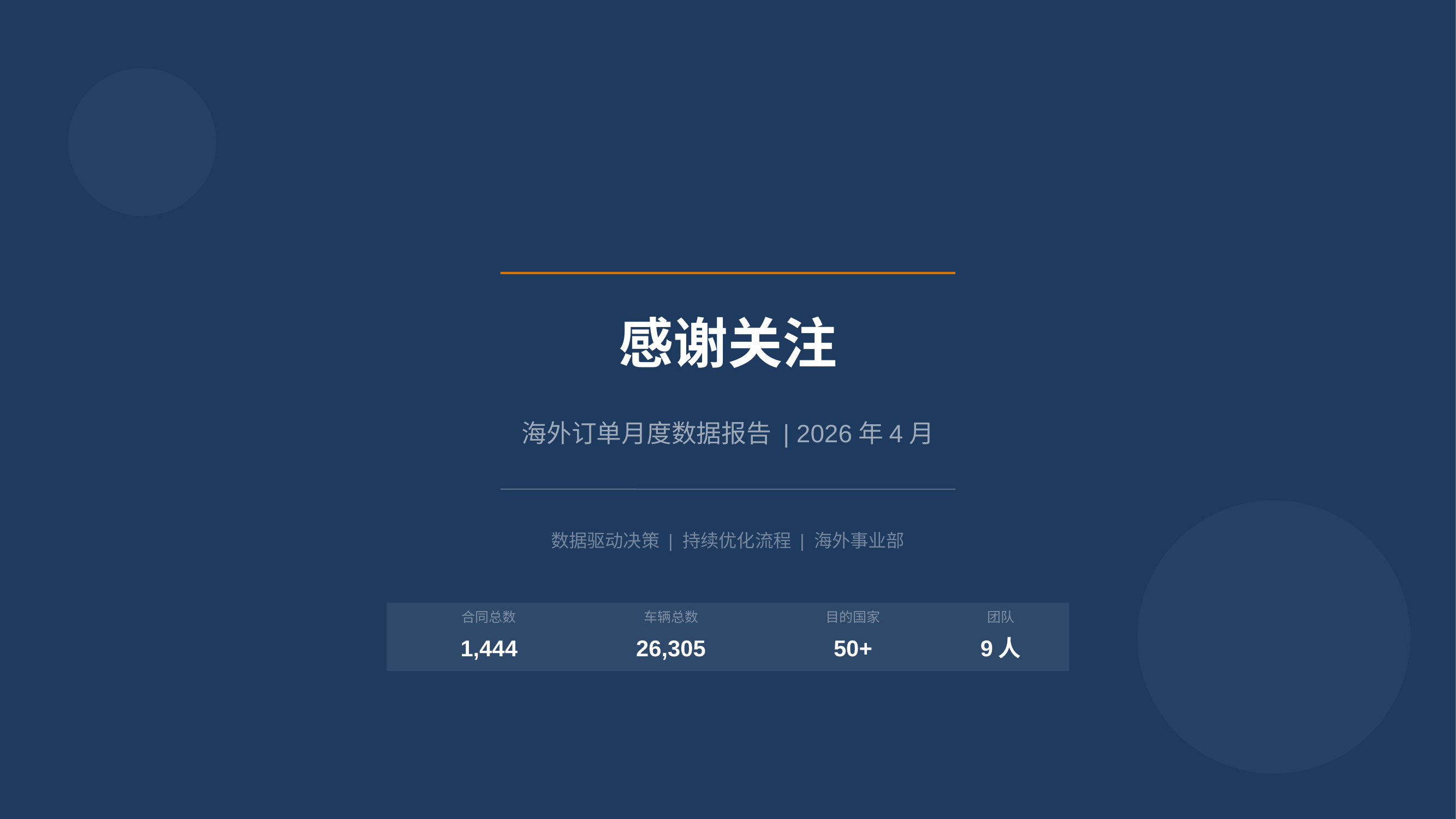

感谢关注
海外订单月度数据报告 | 2026年4月

数据驱动决策 | 持续优化流程 | 海外事业部

合同总数
车辆总数
目的国家
团队
1,444
26,305
50+
9人